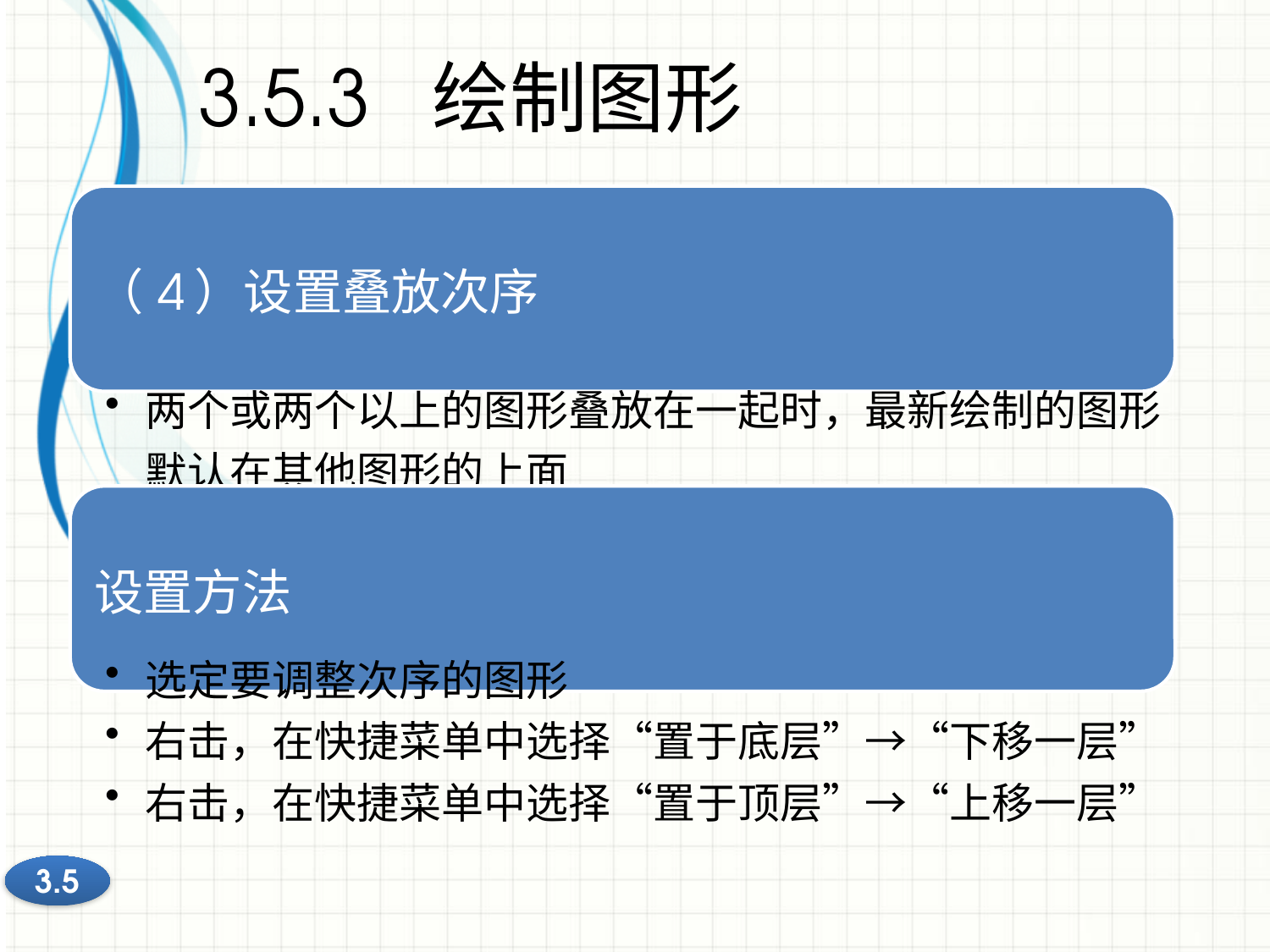

# 3.5.3  绘制图形
（4）设置叠放次序
两个或两个以上的图形叠放在一起时，最新绘制的图形默认在其他图形的上面
设置方法
选定要调整次序的图形
右击，在快捷菜单中选择“置于底层”→“下移一层”
右击，在快捷菜单中选择“置于顶层”→“上移一层”